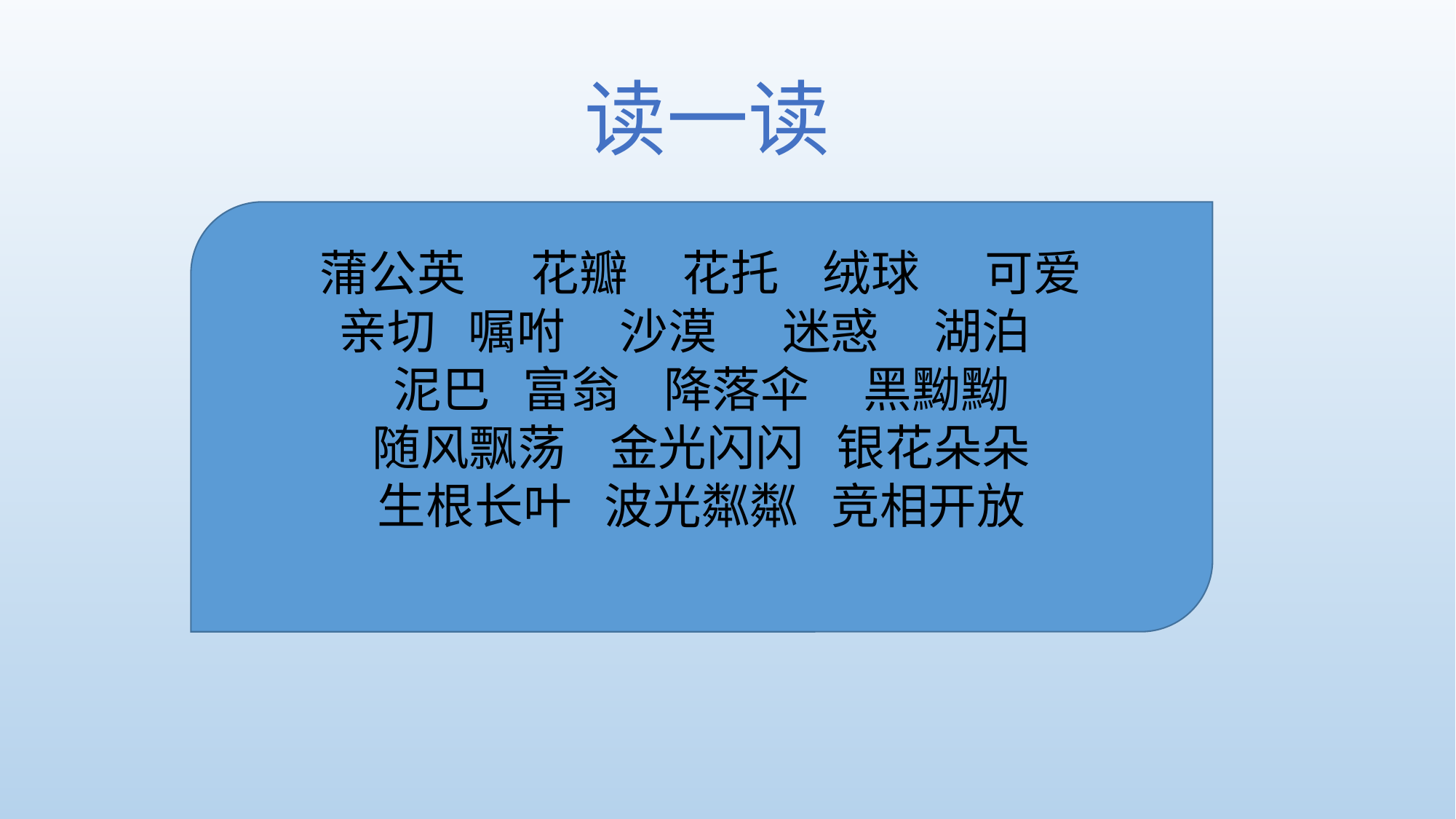

# 读一读
蒲公英      花瓣     花托    绒球      可爱
亲切   嘱咐     沙漠      迷惑     湖泊
泥巴   富翁    降落伞     黑黝黝
随风飘荡    金光闪闪   银花朵朵
生根长叶   波光粼粼   竞相开放